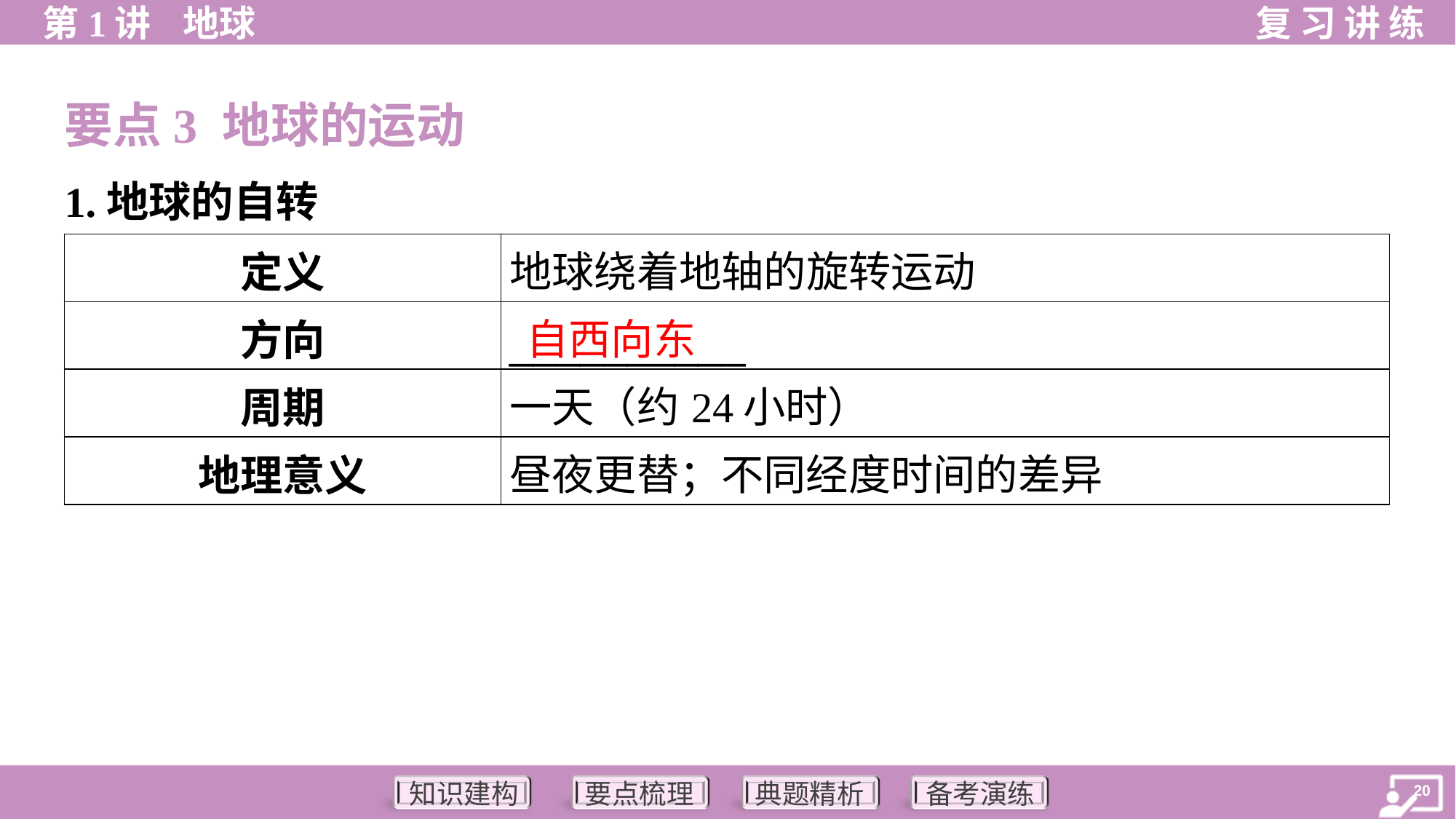

要点3 地球的运动
1.地球的自转
| 定义 | 地球绕着地轴的旋转运动 |
| --- | --- |
| 方向 | \_\_\_\_\_\_\_\_\_\_ |
| 周期 | 一天（约24小时） |
| 地理意义 | 昼夜更替；不同经度时间的差异 |
自西向东